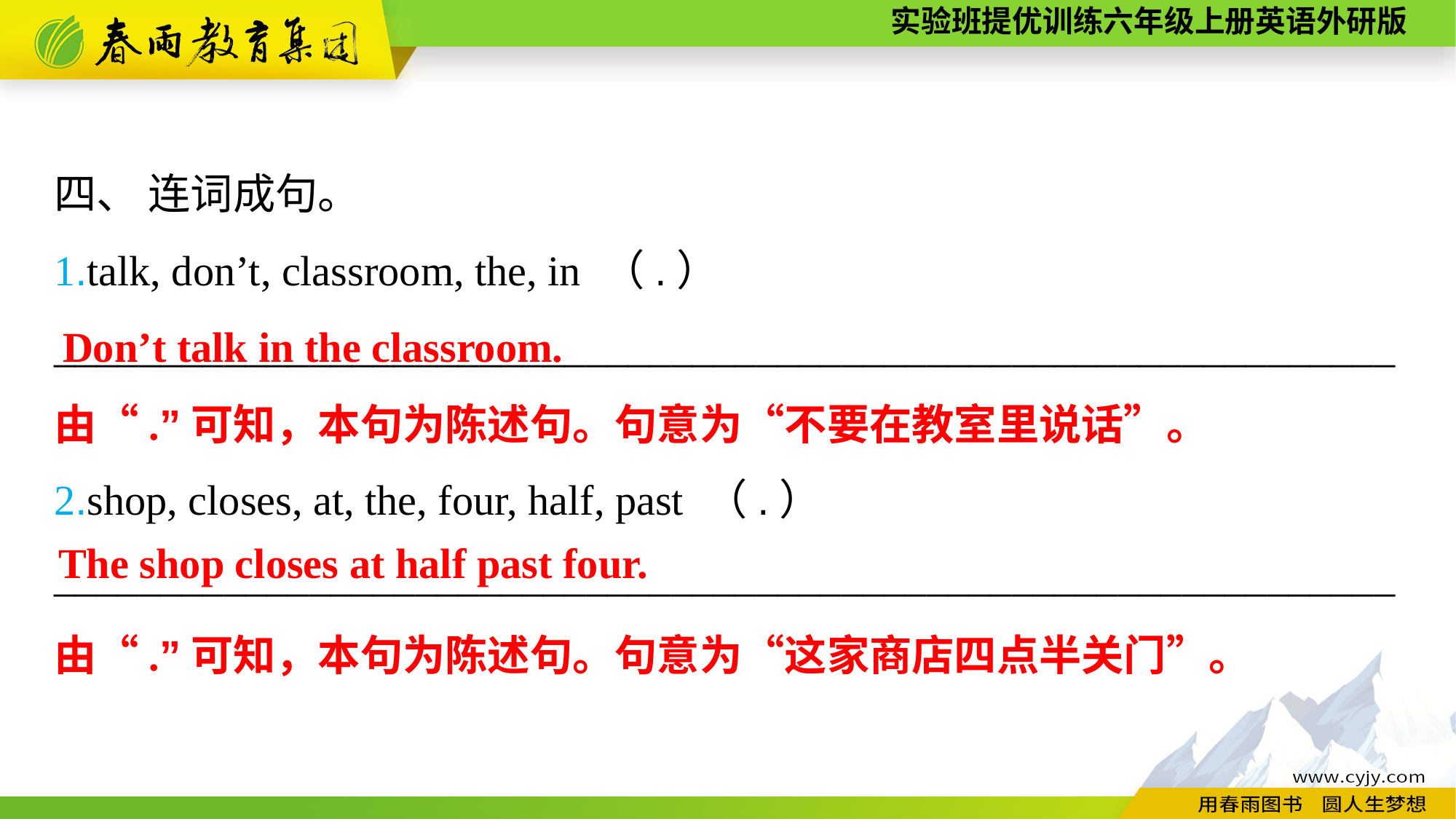

四、 连词成句。
1.talk, don’t, classroom, the, in （.）
_______________________________________________________________

2.shop, closes, at, the, four, half, past （.）
_______________________________________________________________
Don’t talk in the classroom.
由“.”可知，本句为陈述句。句意为“不要在教室里说话”。
The shop closes at half past four.
由“.”可知，本句为陈述句。句意为“这家商店四点半关门”。